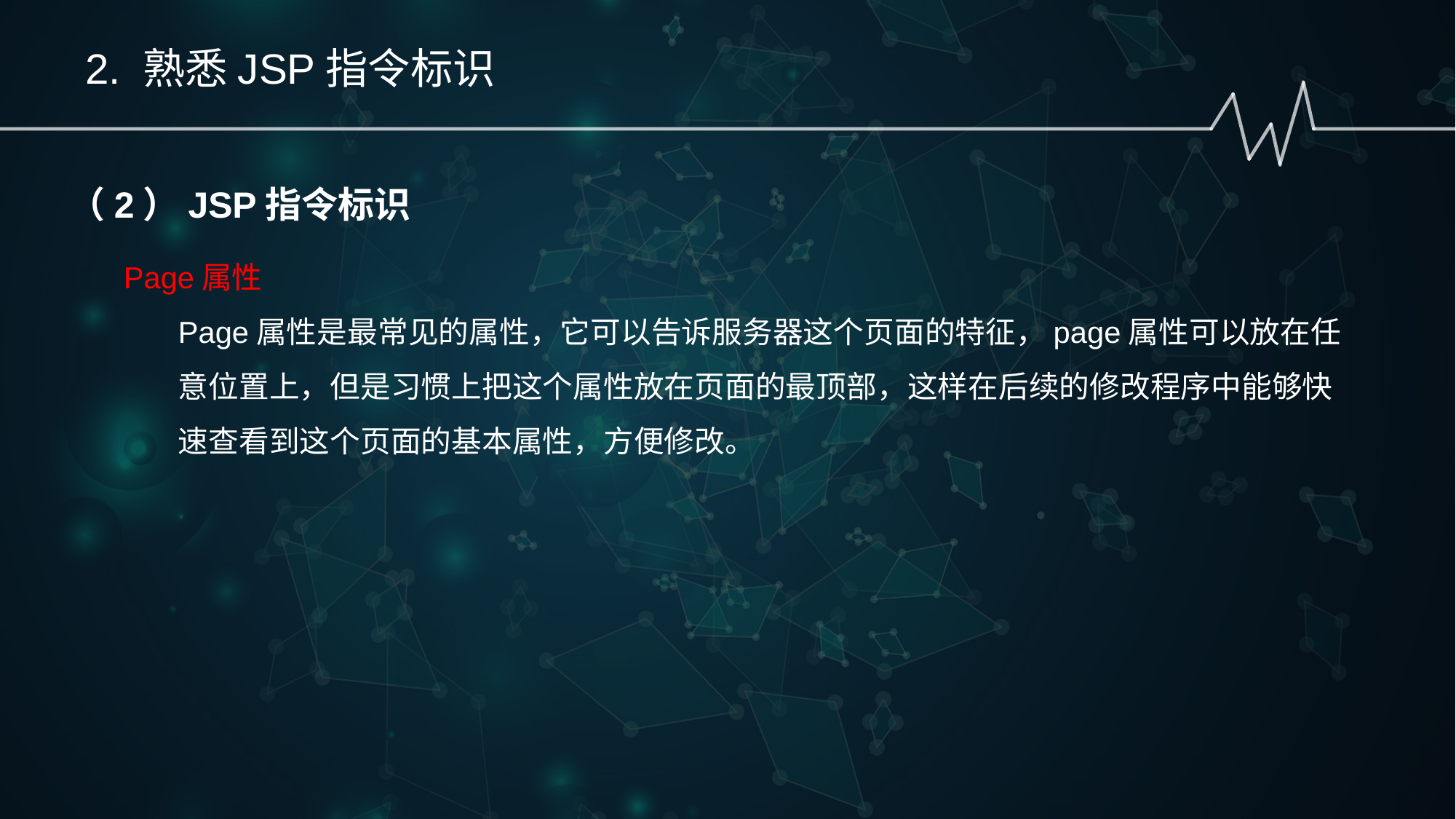

2. 熟悉JSP指令标识
（2）JSP指令标识

Page属性
Page属性是最常见的属性，它可以告诉服务器这个页面的特征，page属性可以放在任意位置上，但是习惯上把这个属性放在页面的最顶部，这样在后续的修改程序中能够快速查看到这个页面的基本属性，方便修改。